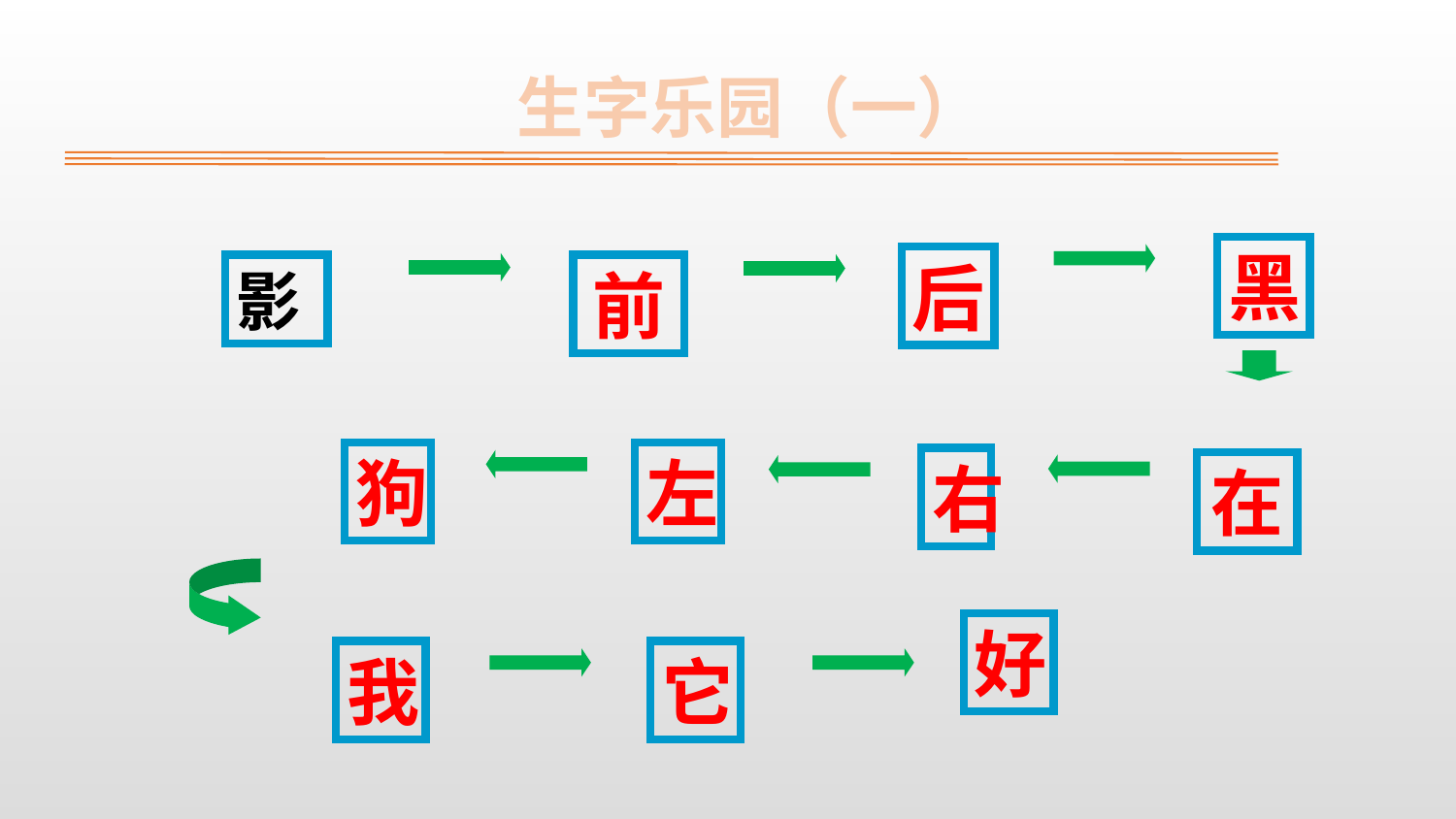

生字乐园（一）
黑

后

影
前

狗
左
右

在

好
我
它